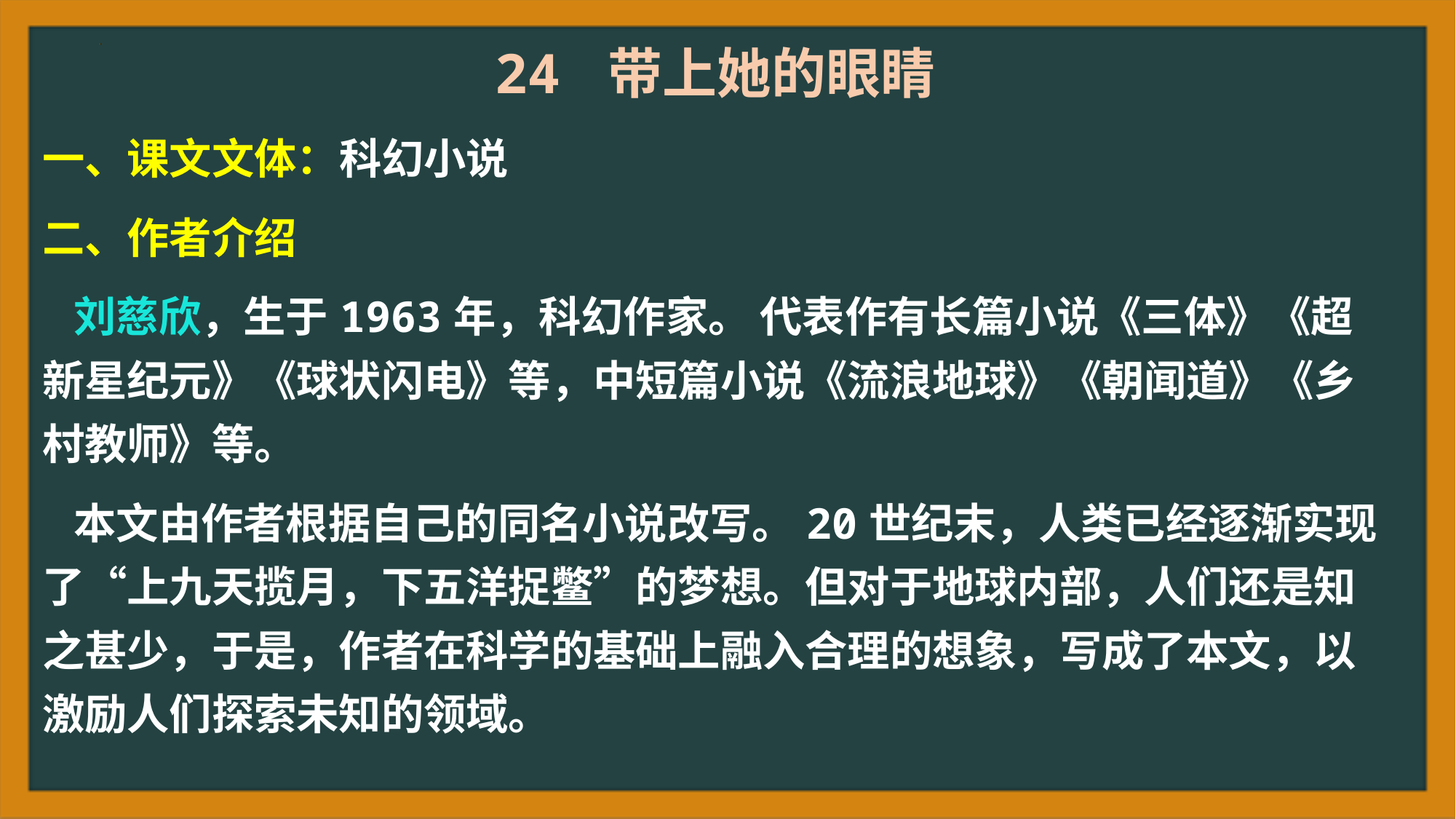

24 带上她的眼睛
一、课文文体：科幻小说
二、作者介绍
  刘慈欣，生于1963年，科幻作家。 代表作有长篇小说《三体》《超新星纪元》《球状闪电》等，中短篇小说《流浪地球》《朝闻道》《乡村教师》等。
  本文由作者根据自己的同名小说改写。20世纪末，人类已经逐渐实现了“上九天揽月，下五洋捉鳖”的梦想。但对于地球内部，人们还是知之甚少，于是，作者在科学的基础上融入合理的想象，写成了本文，以激励人们探索未知的领域。